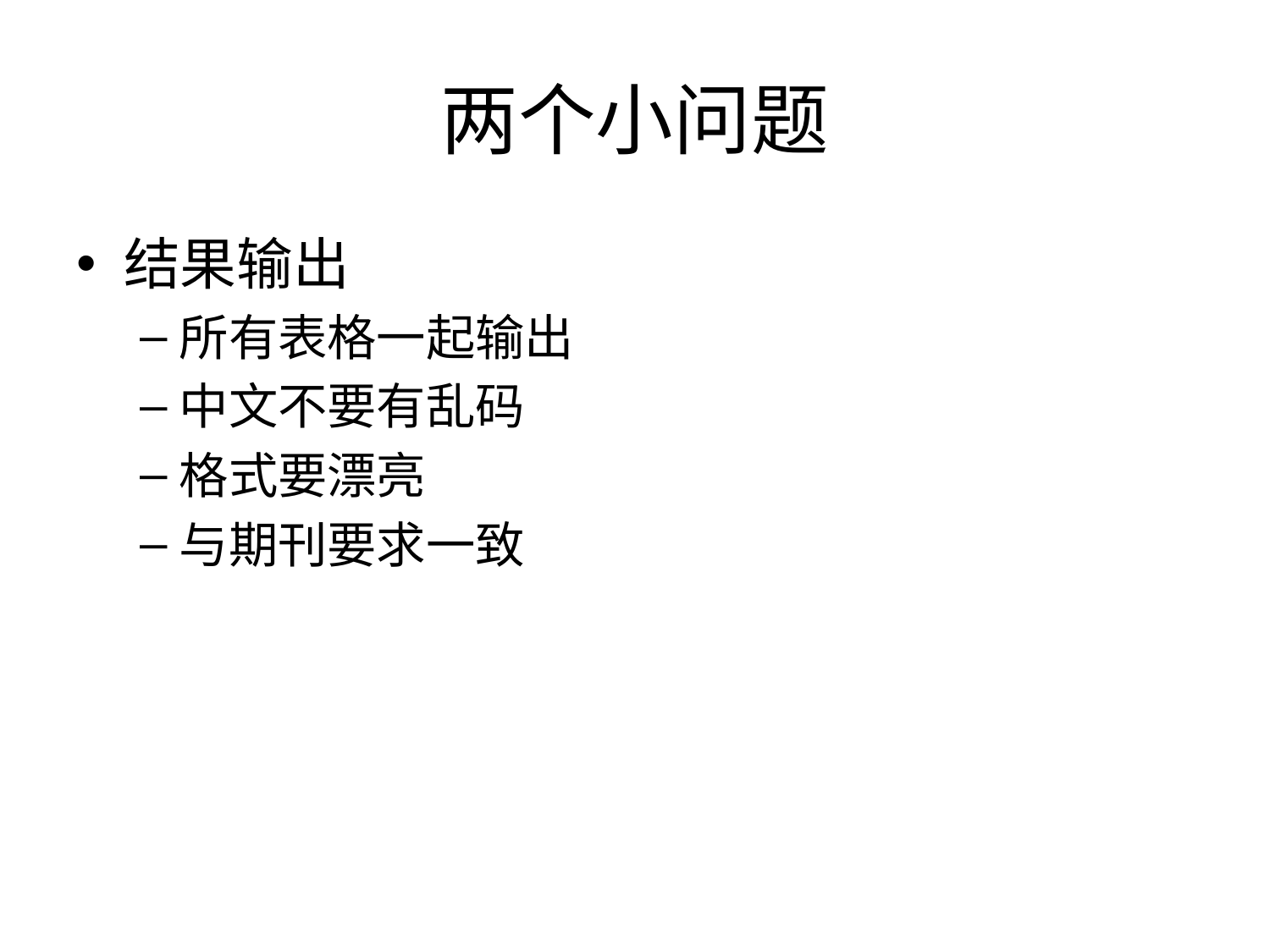

# 两个小问题
结果输出
所有表格一起输出
中文不要有乱码
格式要漂亮
与期刊要求一致